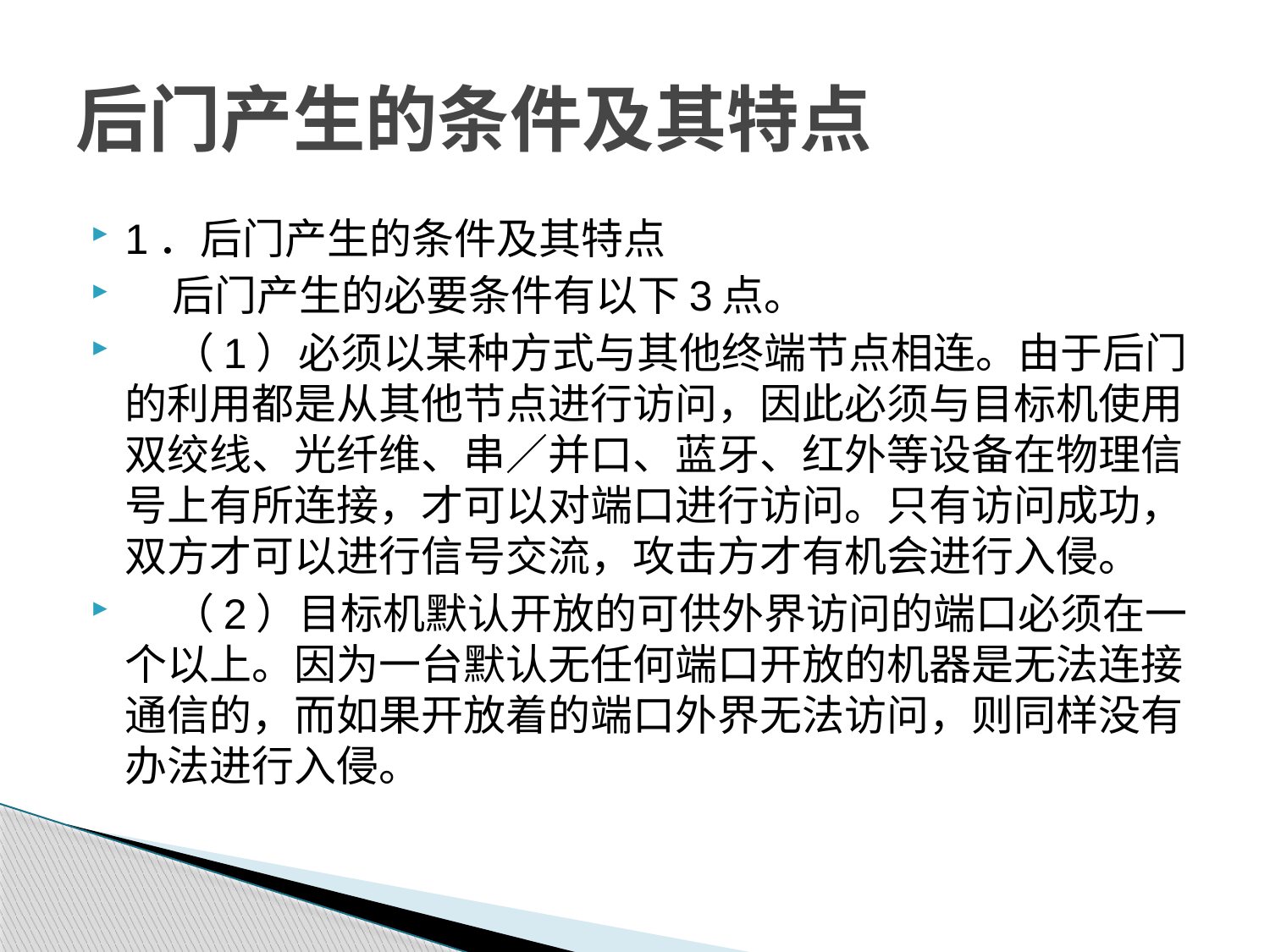

# 后门产生的条件及其特点
1．后门产生的条件及其特点
    后门产生的必要条件有以下3点。
    （1）必须以某种方式与其他终端节点相连。由于后门的利用都是从其他节点进行访问，因此必须与目标机使用双绞线、光纤维、串／并口、蓝牙、红外等设备在物理信号上有所连接，才可以对端口进行访问。只有访问成功，双方才可以进行信号交流，攻击方才有机会进行入侵。
    （2）目标机默认开放的可供外界访问的端口必须在一个以上。因为一台默认无任何端口开放的机器是无法连接通信的，而如果开放着的端口外界无法访问，则同样没有办法进行入侵。